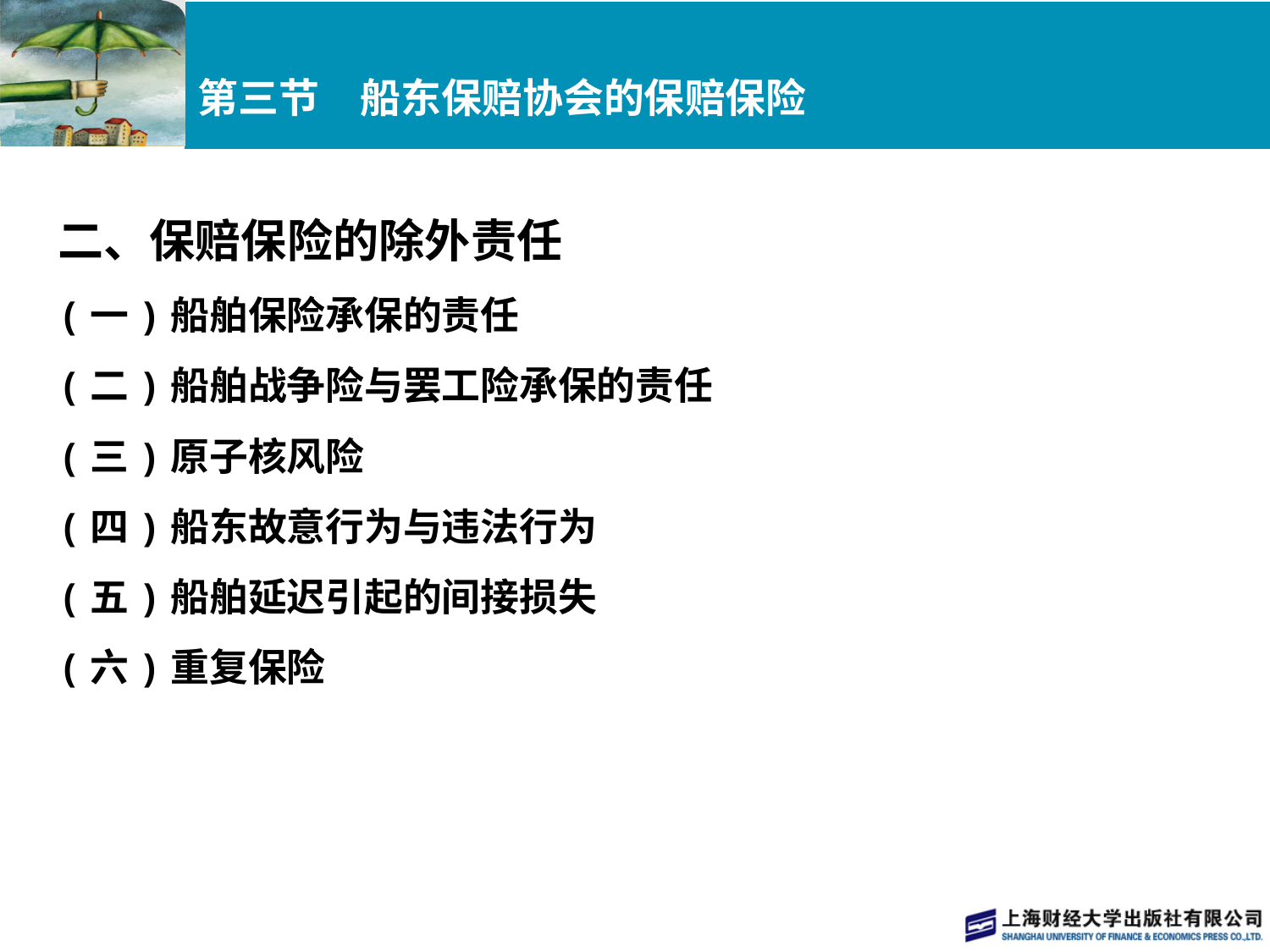

# 第三节　船东保赔协会的保赔保险
二、保赔保险的除外责任
(一)船舶保险承保的责任
(二)船舶战争险与罢工险承保的责任
(三)原子核风险
(四)船东故意行为与违法行为
(五)船舶延迟引起的间接损失
(六)重复保险